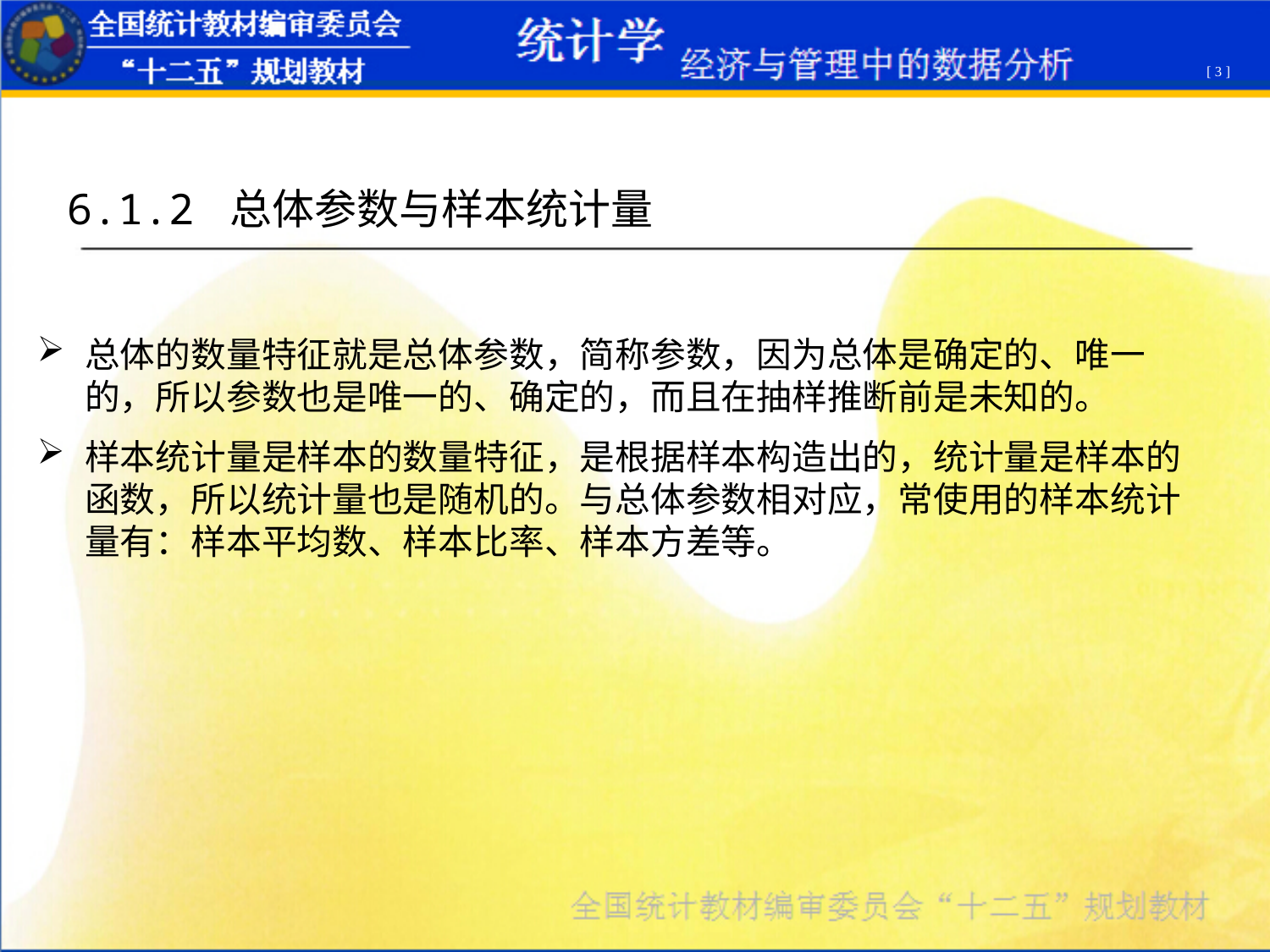

[ 3 ]
6.1.2 总体参数与样本统计量
总体的数量特征就是总体参数，简称参数，因为总体是确定的、唯一的，所以参数也是唯一的、确定的，而且在抽样推断前是未知的。
样本统计量是样本的数量特征，是根据样本构造出的，统计量是样本的函数，所以统计量也是随机的。与总体参数相对应，常使用的样本统计量有：样本平均数、样本比率、样本方差等。